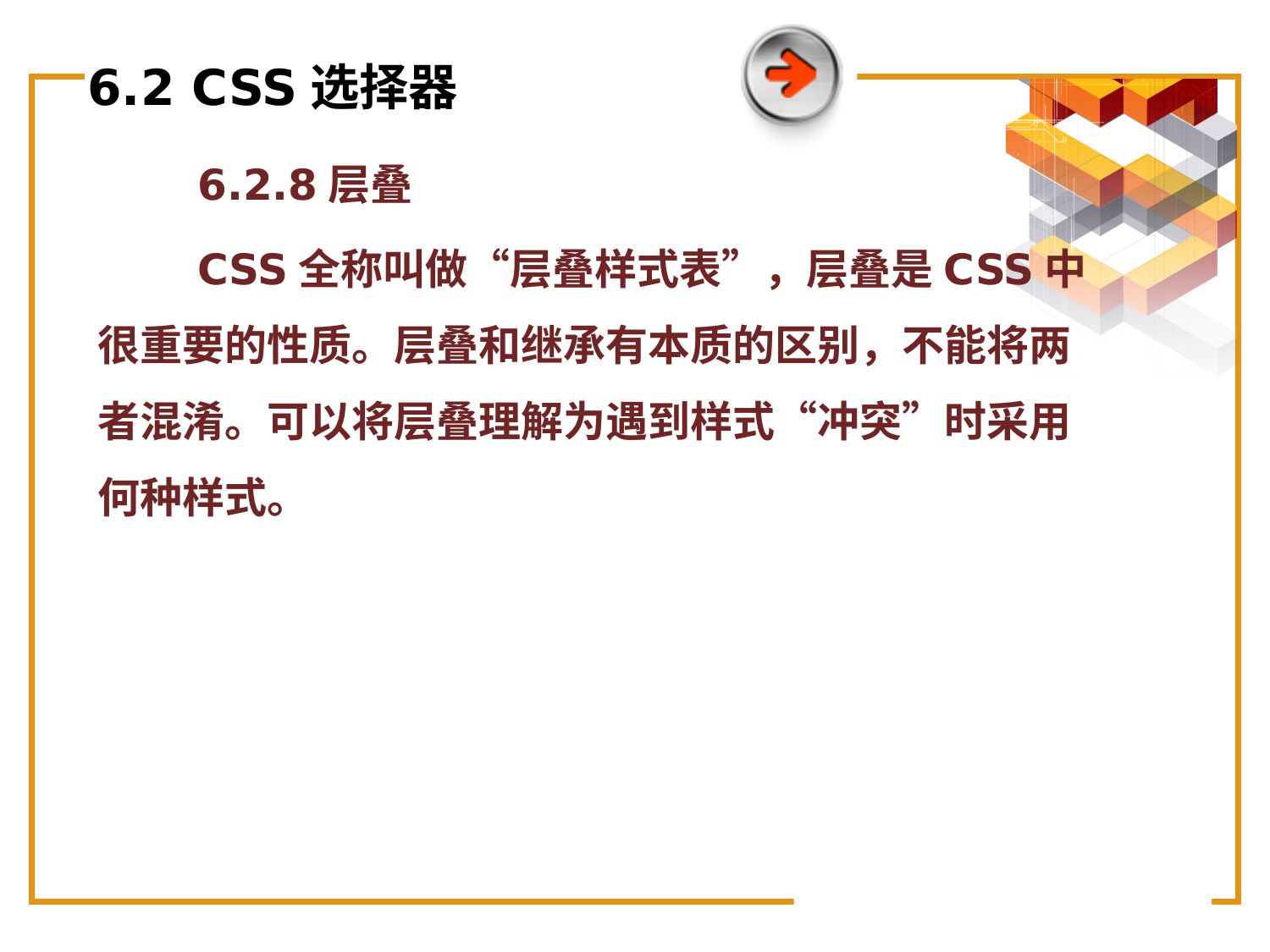

# 6.2 CSS选择器
6.2.8层叠
CSS全称叫做“层叠样式表”，层叠是CSS中很重要的性质。层叠和继承有本质的区别，不能将两者混淆。可以将层叠理解为遇到样式“冲突”时采用何种样式。